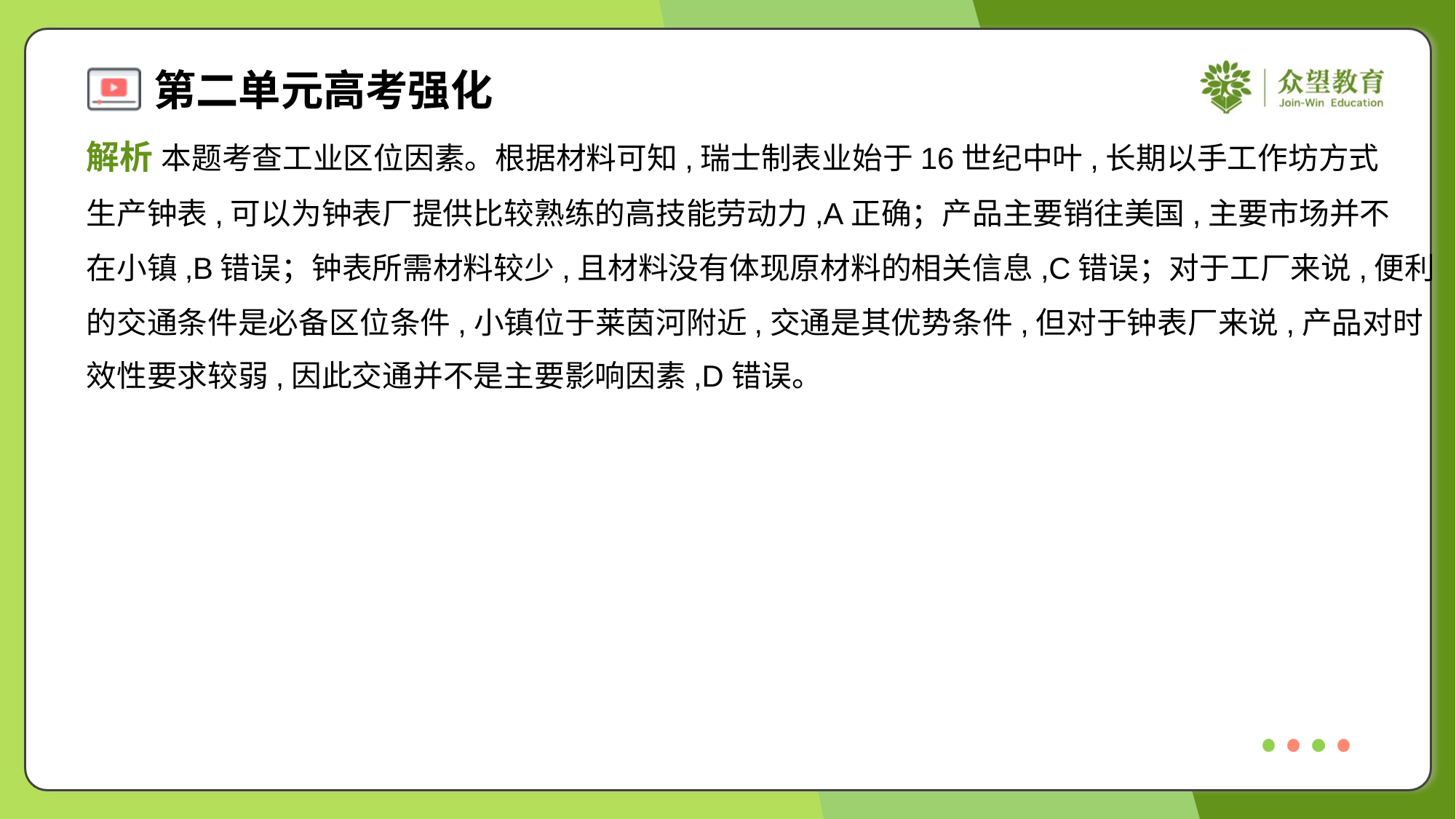

解析 本题考查工业区位因素。根据材料可知,瑞士制表业始于16世纪中叶,长期以手工作坊方式
生产钟表,可以为钟表厂提供比较熟练的高技能劳动力,A正确；产品主要销往美国,主要市场并不
在小镇,B错误；钟表所需材料较少,且材料没有体现原材料的相关信息,C错误；对于工厂来说,便利
的交通条件是必备区位条件,小镇位于莱茵河附近,交通是其优势条件,但对于钟表厂来说,产品对时
效性要求较弱,因此交通并不是主要影响因素,D错误。